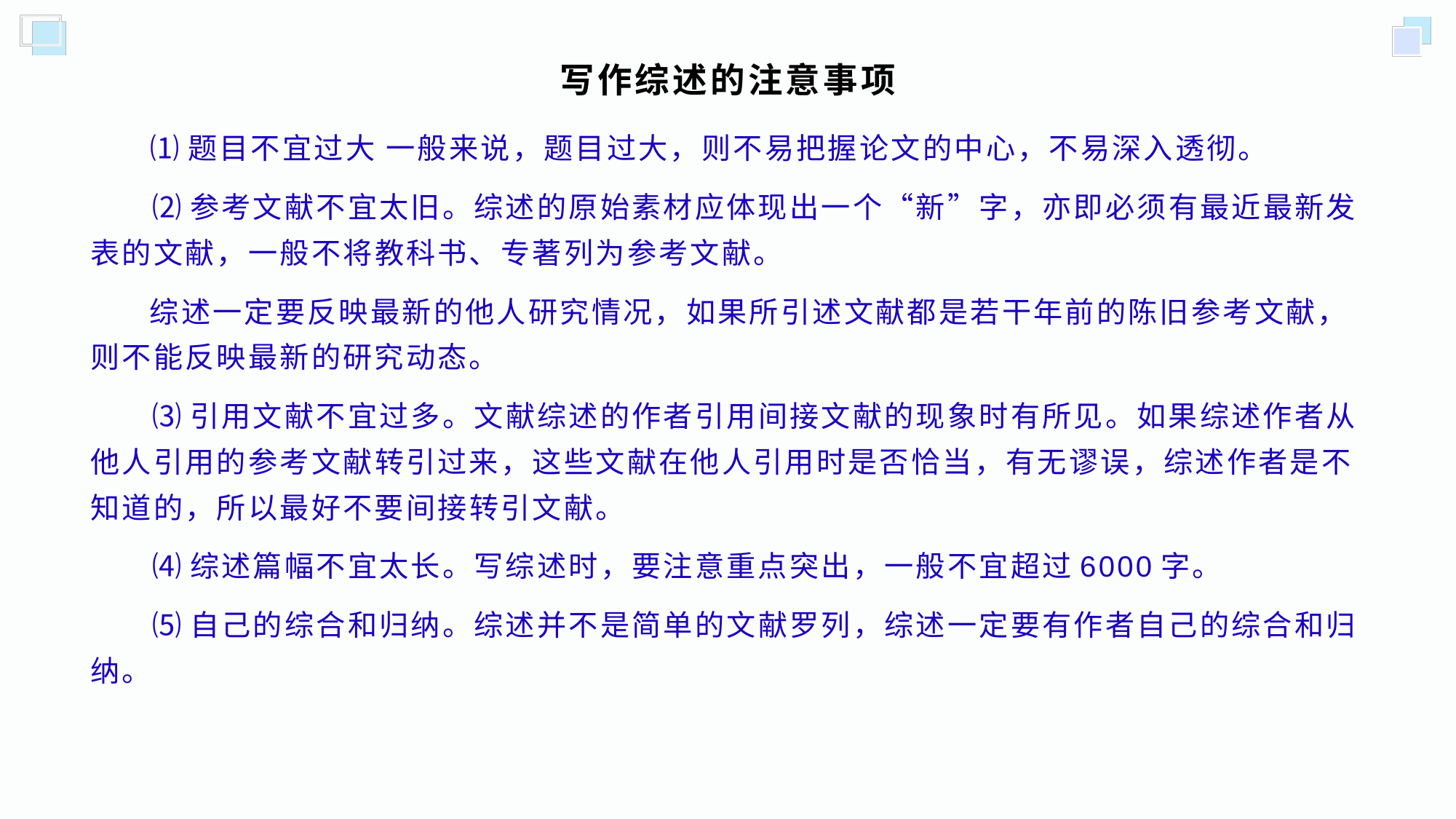

# 写作综述的注意事项
       ⑴题目不宜过大 一般来说，题目过大，则不易把握论文的中心，不易深入透彻。
       ⑵参考文献不宜太旧。综述的原始素材应体现出一个“新”字，亦即必须有最近最新发表的文献，一般不将教科书、专著列为参考文献。
      综述一定要反映最新的他人研究情况，如果所引述文献都是若干年前的陈旧参考文献，则不能反映最新的研究动态。
       ⑶引用文献不宜过多。文献综述的作者引用间接文献的现象时有所见。如果综述作者从他人引用的参考文献转引过来，这些文献在他人引用时是否恰当，有无谬误，综述作者是不知道的，所以最好不要间接转引文献。
       ⑷综述篇幅不宜太长。写综述时，要注意重点突出，一般不宜超过6000字。
       ⑸自己的综合和归纳。综述并不是简单的文献罗列，综述一定要有作者自己的综合和归纳。